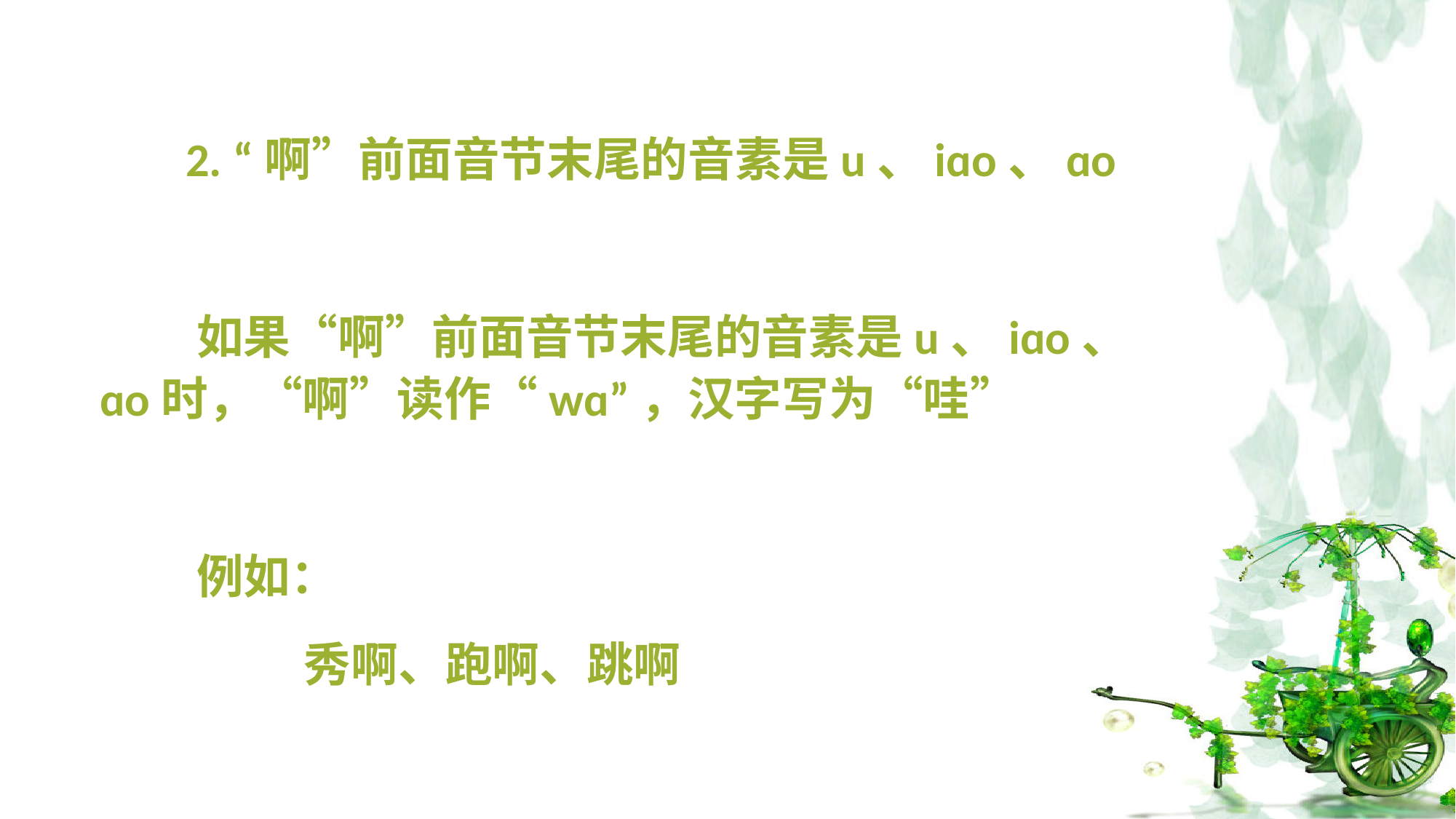

2. “啊”前面音节末尾的音素是u、iɑo、ɑo

        如果“啊”前面音节末尾的音素是u、iɑo、ɑo时，“啊”读作“wɑ”，汉字写为“哇”

        例如：
                  秀啊、跑啊、跳啊